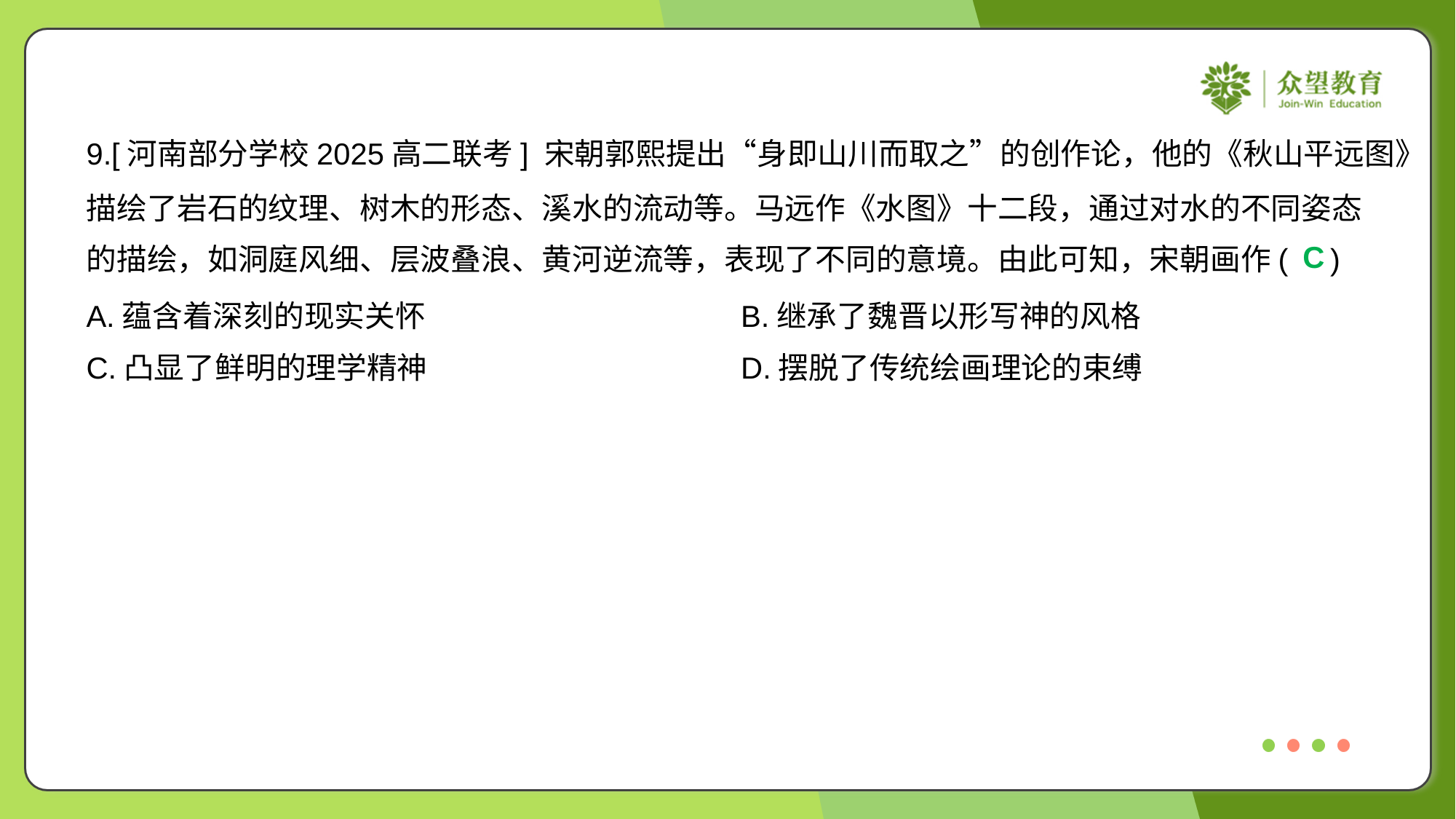

9.[河南部分学校2025高二联考] 宋朝郭熙提出“身即山川而取之”的创作论，他的《秋山平远图》
描绘了岩石的纹理、树木的形态、溪水的流动等。马远作《水图》十二段，通过对水的不同姿态
的描绘，如洞庭风细、层波叠浪、黄河逆流等，表现了不同的意境。由此可知，宋朝画作(     )
C
A.蕴含着深刻的现实关怀	B.继承了魏晋以形写神的风格
C.凸显了鲜明的理学精神	D.摆脱了传统绘画理论的束缚